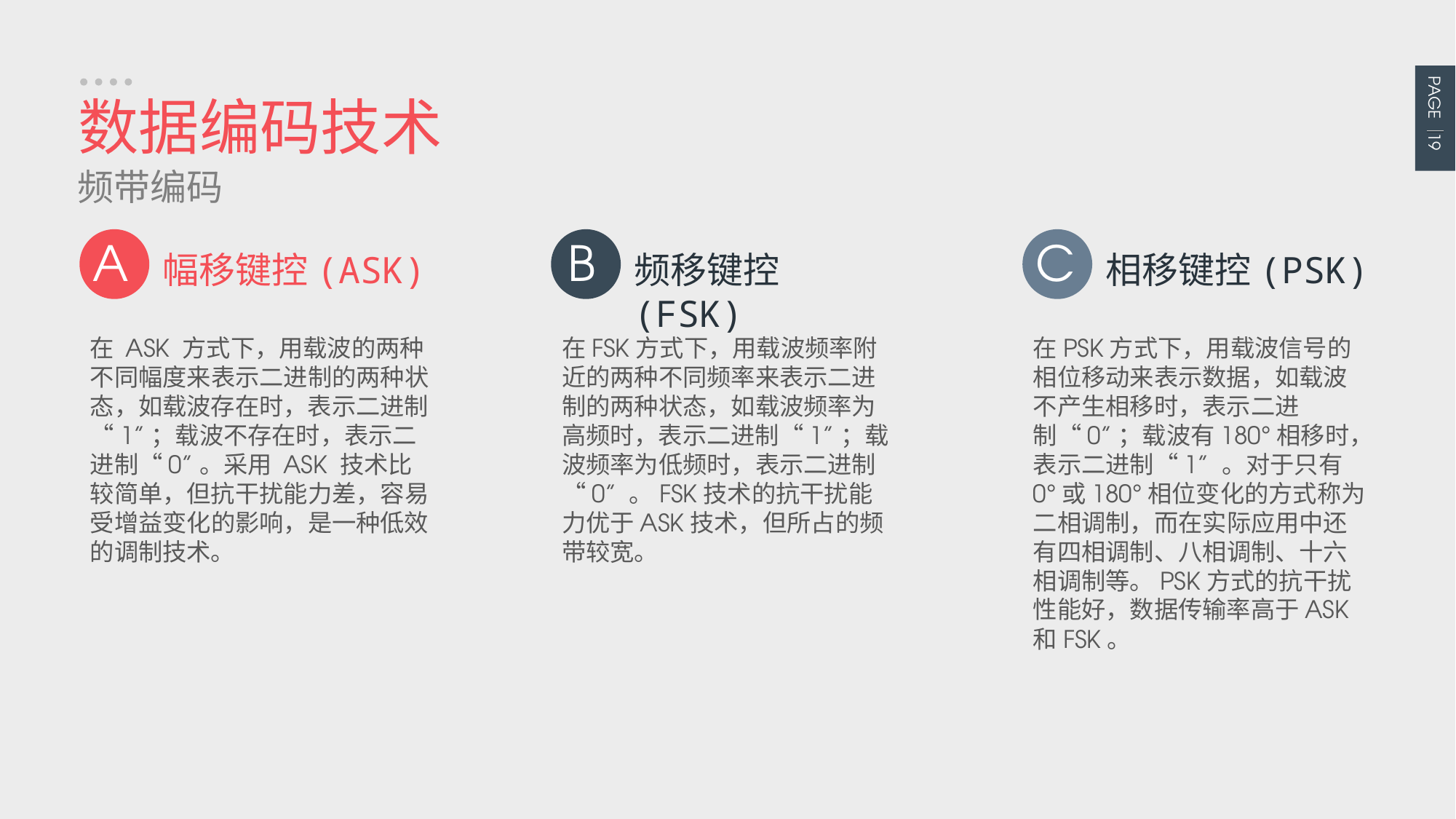

PAGE   19
数据编码技术
频带编码
B

频移键控(FSK)
在FSK方式下，用载波频率附近的两种不同频率来表示二进制的两种状态，如载波频率为高频时，表示二进制“1”；载波频率为低频时，表示二进制“0” 。FSK技术的抗干扰能力优于ASK技术，但所占的频带较宽。
C

相移键控(PSK)
在PSK方式下，用载波信号的相位移动来表示数据，如载波不产生相移时，表示二进制“0”；载波有180°相移时，表示二进制“1” 。对于只有0°或180°相位变化的方式称为二相调制，而在实际应用中还有四相调制、八相调制、十六相调制等。PSK方式的抗干扰性能好，数据传输率高于ASK和FSK。
A

幅移键控(ASK)
在 ASK 方式下，用载波的两种不同幅度来表示二进制的两种状态，如载波存在时，表示二进制“1”；载波不存在时，表示二进制“0”。采用 ASK 技术比较简单，但抗干扰能力差，容易受增益变化的影响，是一种低效的调制技术。